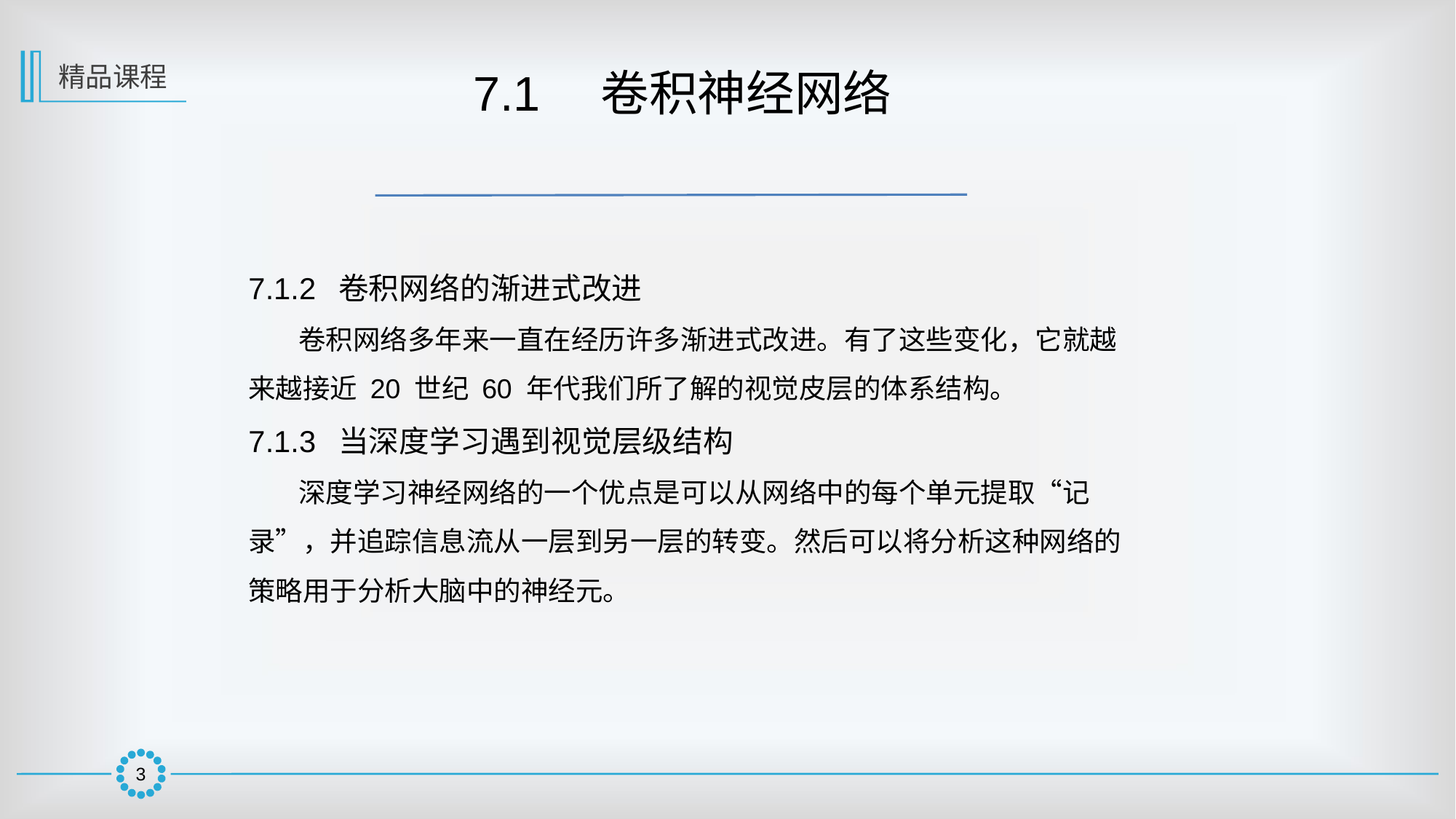

精品课程
 7.1　卷积神经网络

7.1.2 卷积网络的渐进式改进
       卷积网络多年来一直在经历许多渐进式改进。有了这些变化，它就越来越接近 20 世纪 60 年代我们所了解的视觉皮层的体系结构。
7.1.3 当深度学习遇到视觉层级结构
       深度学习神经网络的一个优点是可以从网络中的每个单元提取“记录”，并追踪信息流从一层到另一层的转变。然后可以将分析这种网络的策略用于分析大脑中的神经元。

3